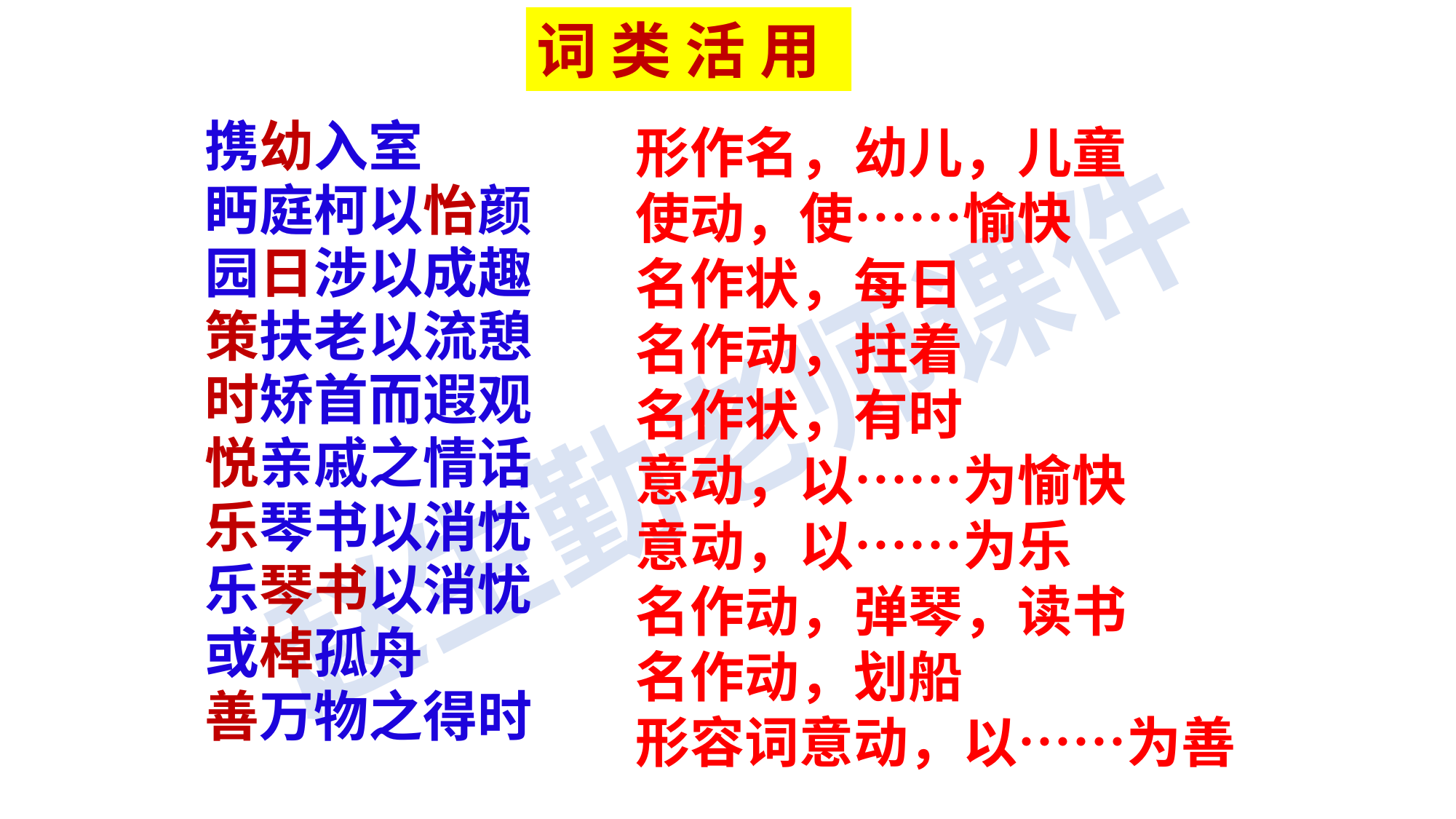

词 类 活 用
形作名，幼儿，儿童
使动，使……愉快
名作状，每日
名作动，拄着
名作状，有时
意动，以……为愉快
意动，以……为乐
名作动，弹琴，读书
名作动，划船
形容词意动，以……为善
携幼入室
眄庭柯以怡颜
园日涉以成趣
策扶老以流憩
时矫首而遐观
悦亲戚之情话
乐琴书以消忧
乐琴书以消忧
或棹孤舟
善万物之得时